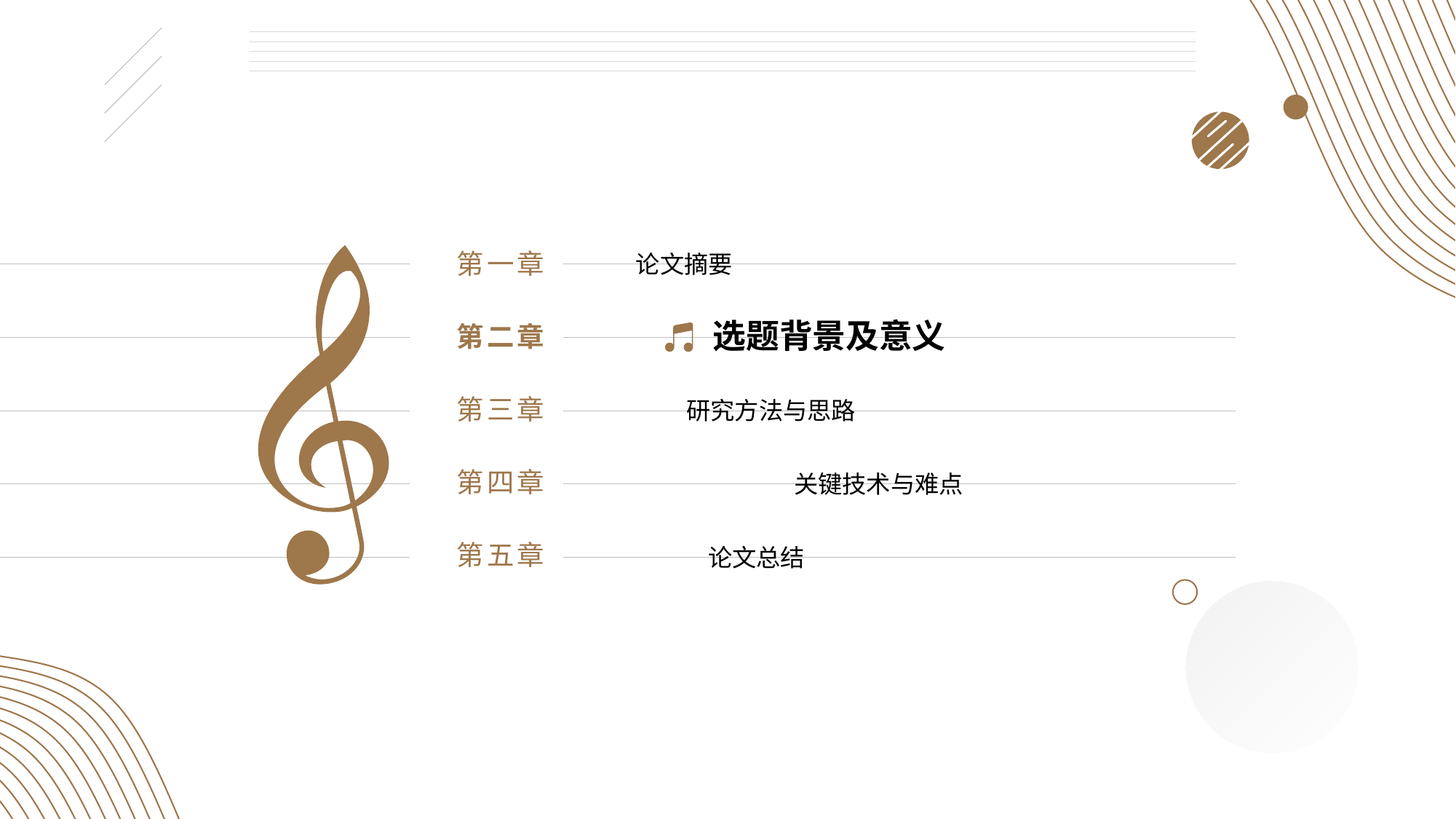

第一章
论文摘要

选题背景及意义
第二章

第三章
研究方法与思路

第四章
关键技术与难点
第五章
论文总结